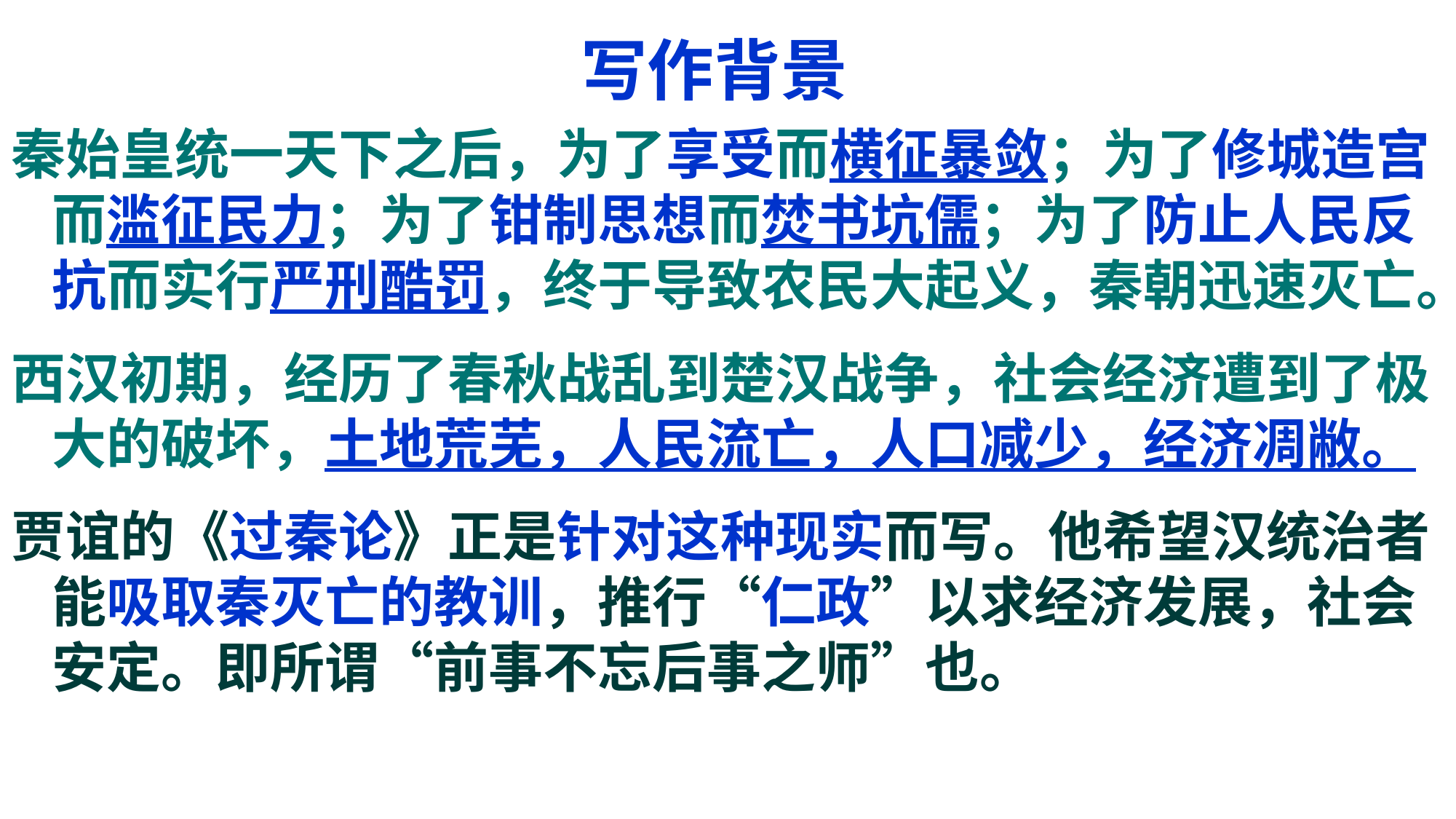

# 写作背景
秦始皇统一天下之后，为了享受而横征暴敛；为了修城造宫而滥征民力；为了钳制思想而焚书坑儒；为了防止人民反抗而实行严刑酷罚，终于导致农民大起义，秦朝迅速灭亡。
西汉初期，经历了春秋战乱到楚汉战争，社会经济遭到了极大的破坏，土地荒芜，人民流亡，人口减少，经济凋敝。
贾谊的《过秦论》正是针对这种现实而写。他希望汉统治者能吸取秦灭亡的教训，推行“仁政”以求经济发展，社会安定。即所谓“前事不忘后事之师”也。